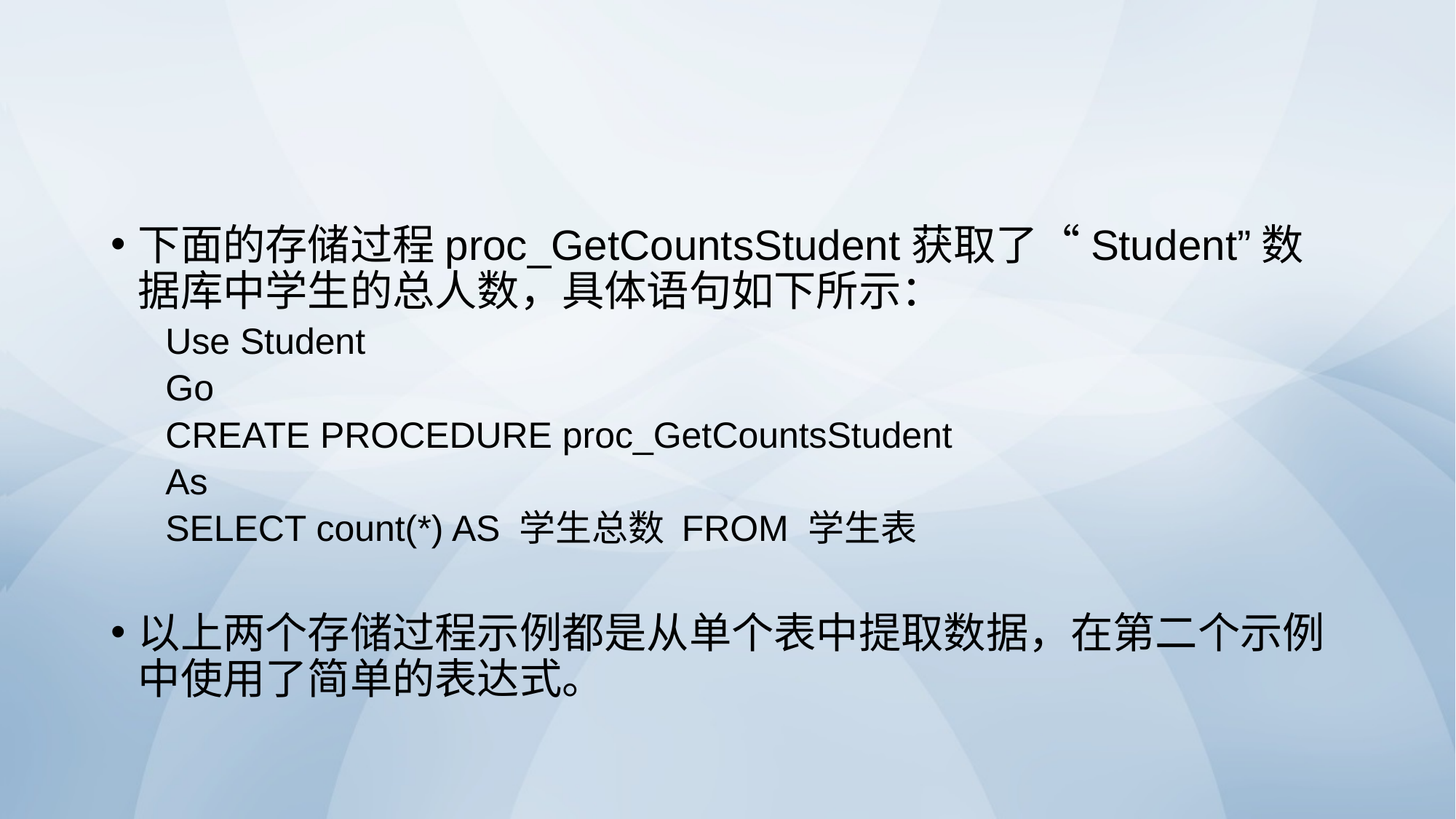

#
下面的存储过程proc_GetCountsStudent获取了“Student”数据库中学生的总人数，具体语句如下所示：
Use Student
Go
CREATE PROCEDURE proc_GetCountsStudent
As
SELECT count(*) AS 学生总数 FROM 学生表

以上两个存储过程示例都是从单个表中提取数据，在第二个示例中使用了简单的表达式。